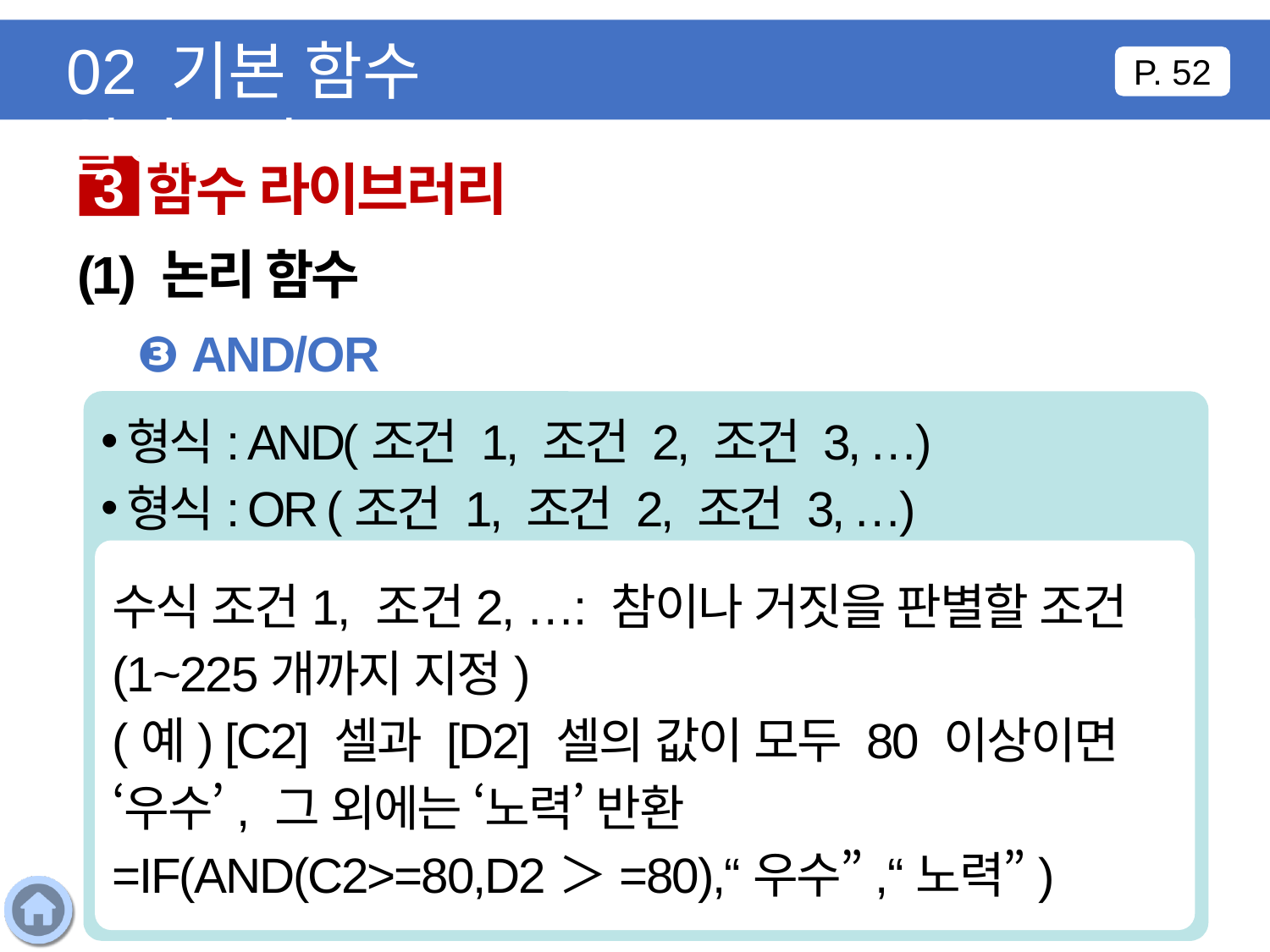

02 기본 함수 알아보기
P. 52
함수 라이브러리
3
(1) 논리 함수
❸ AND/OR
형식: AND(조건 1, 조건 2, 조건 3, …)
형식: OR (조건 1, 조건 2, 조건 3, …)
수식 조건1, 조건2, …: 참이나 거짓을 판별할 조건(1~225개까지 지정)
(예) [C2] 셀과 [D2] 셀의 값이 모두 80 이상이면 ‘우수’, 그 외에는 ‘노력’ 반환
=IF(AND(C2>=80,D2＞=80),“우수”,“노력”)